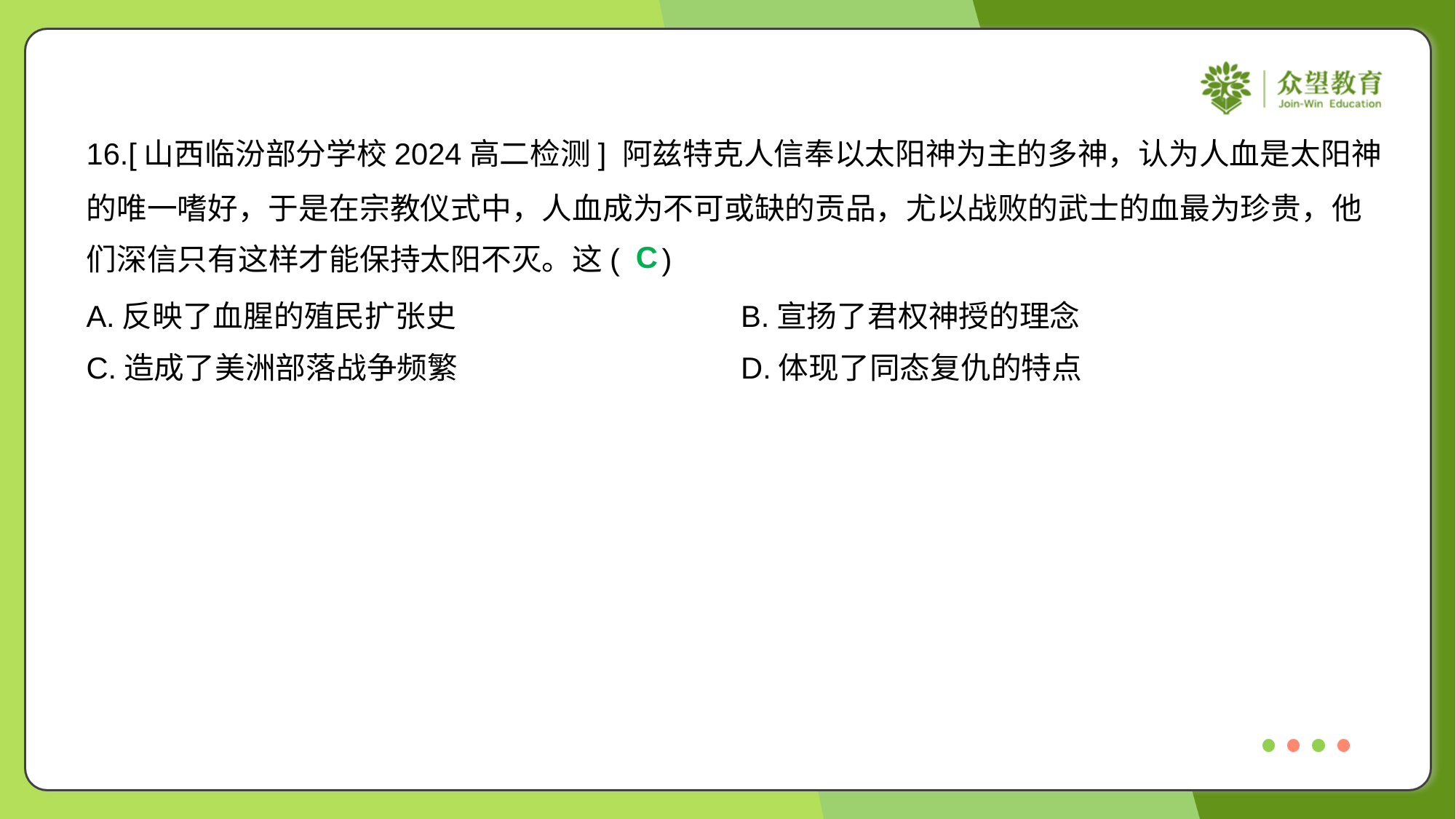

16.[山西临汾部分学校2024高二检测] 阿兹特克人信奉以太阳神为主的多神，认为人血是太阳神
的唯一嗜好，于是在宗教仪式中，人血成为不可或缺的贡品，尤以战败的武士的血最为珍贵，他
们深信只有这样才能保持太阳不灭。这(     )
C
A.反映了血腥的殖民扩张史	B.宣扬了君权神授的理念
C.造成了美洲部落战争频繁	D.体现了同态复仇的特点